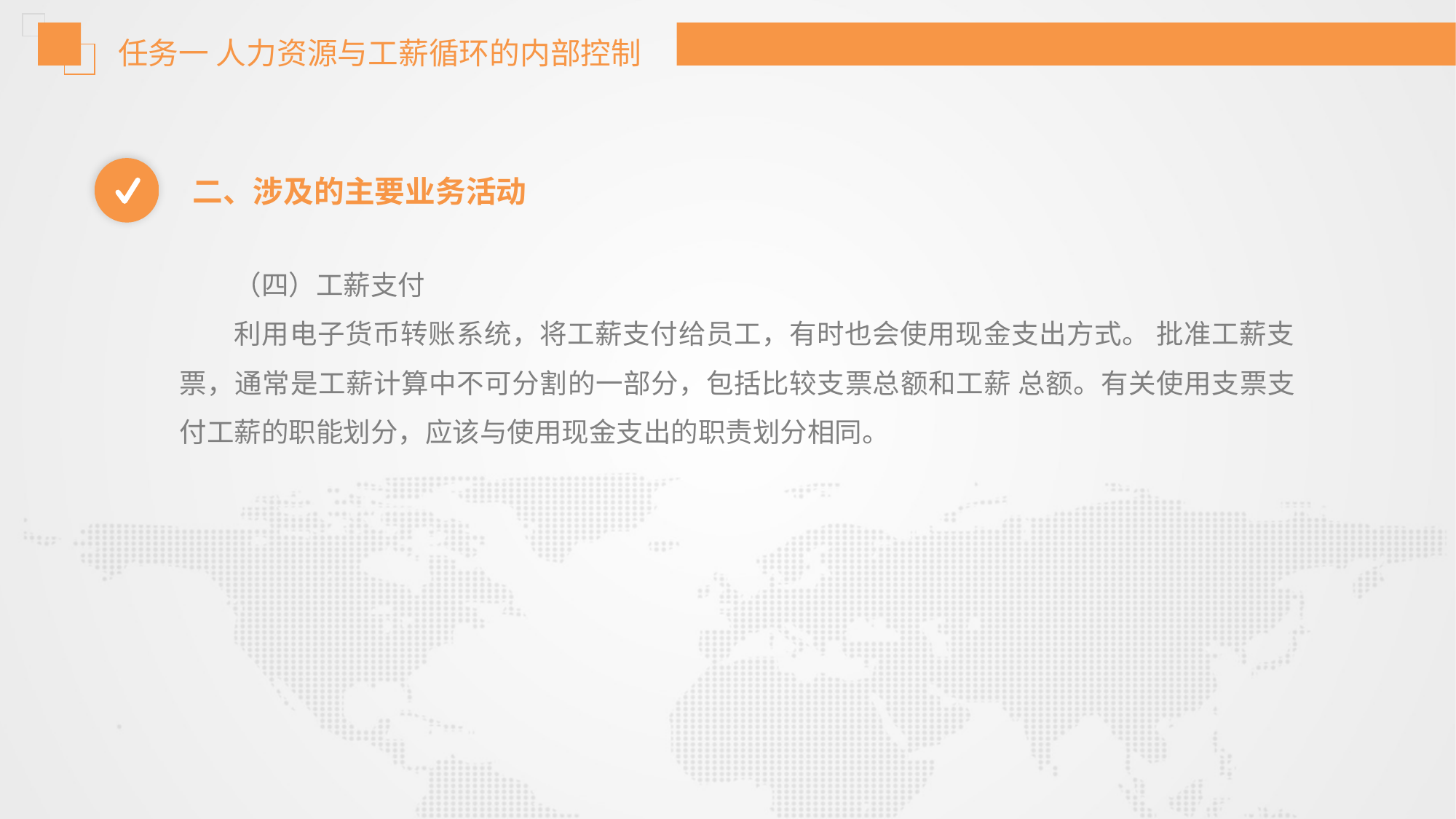

任务一 人力资源与工薪循环的内部控制

二、涉及的主要业务活动
（四）工薪支付
利用电子货币转账系统，将工薪支付给员工，有时也会使用现金支出方式。 批准工薪支票，通常是工薪计算中不可分割的一部分，包括比较支票总额和工薪 总额。有关使用支票支付工薪的职能划分，应该与使用现金支出的职责划分相同。